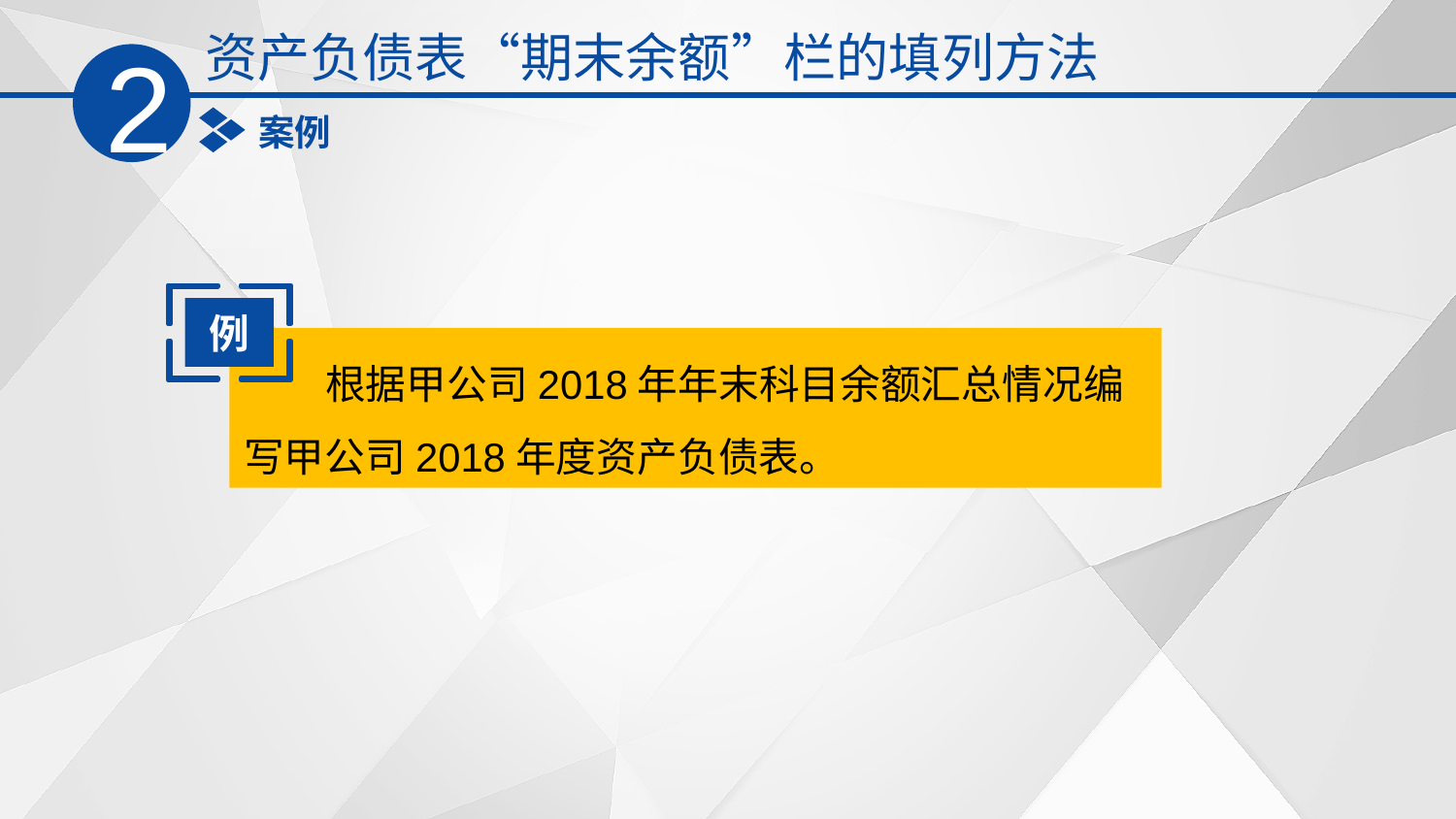

资产负债表“期末余额”栏的填列方法
2

案例

例
        根据甲公司2018年年末科目余额汇总情况编写甲公司2018年度资产负债表。